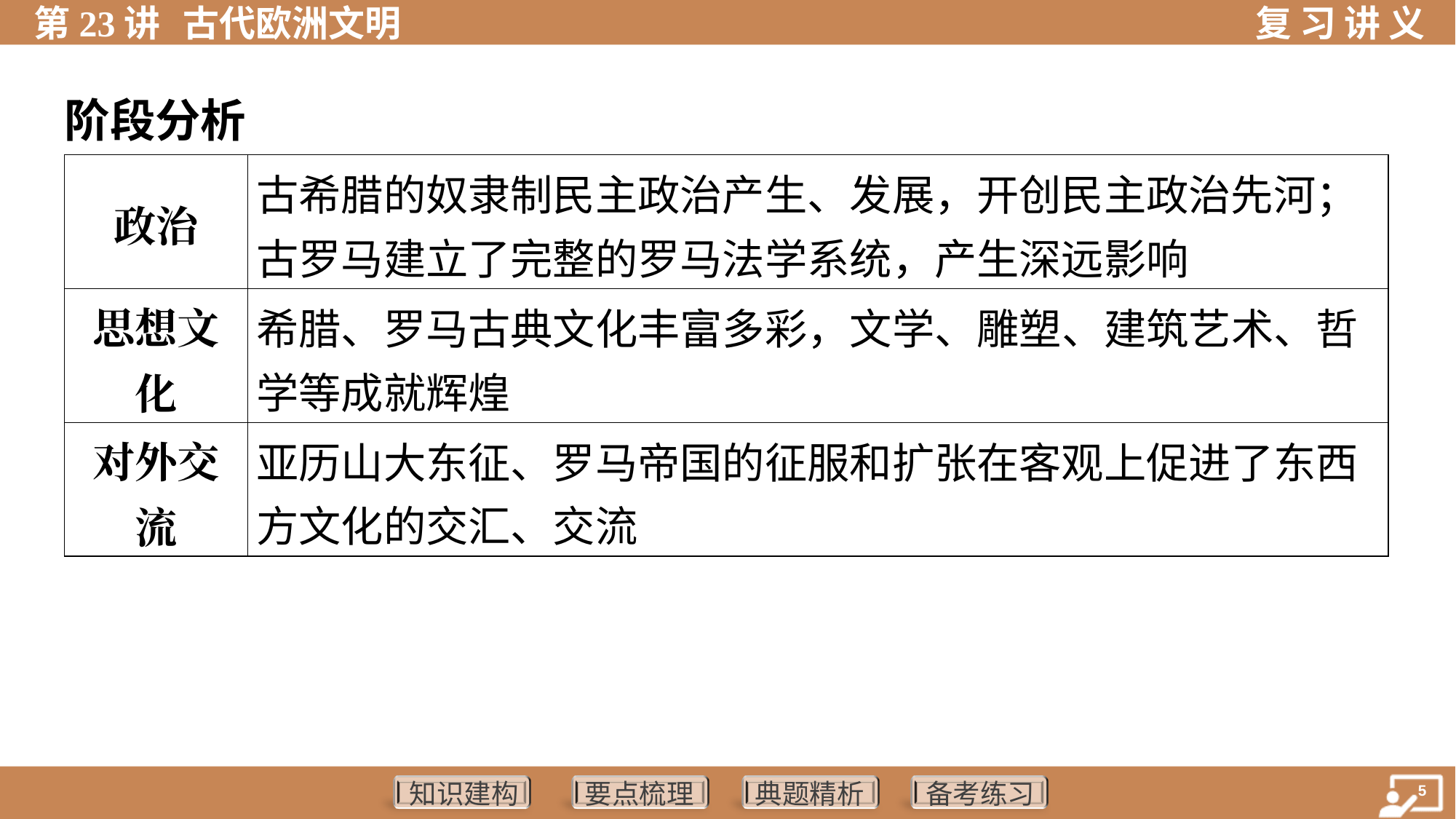

阶段分析
| 政治 | 古希腊的奴隶制民主政治产生、发展，开创民主政治先河； 古罗马建立了完整的罗马法学系统，产生深远影响 |
| --- | --- |
| 思想文 化 | 希腊、罗马古典文化丰富多彩，文学、雕塑、建筑艺术、哲 学等成就辉煌 |
| 对外交 流 | 亚历山大东征、罗马帝国的征服和扩张在客观上促进了东西 方文化的交汇、交流 |